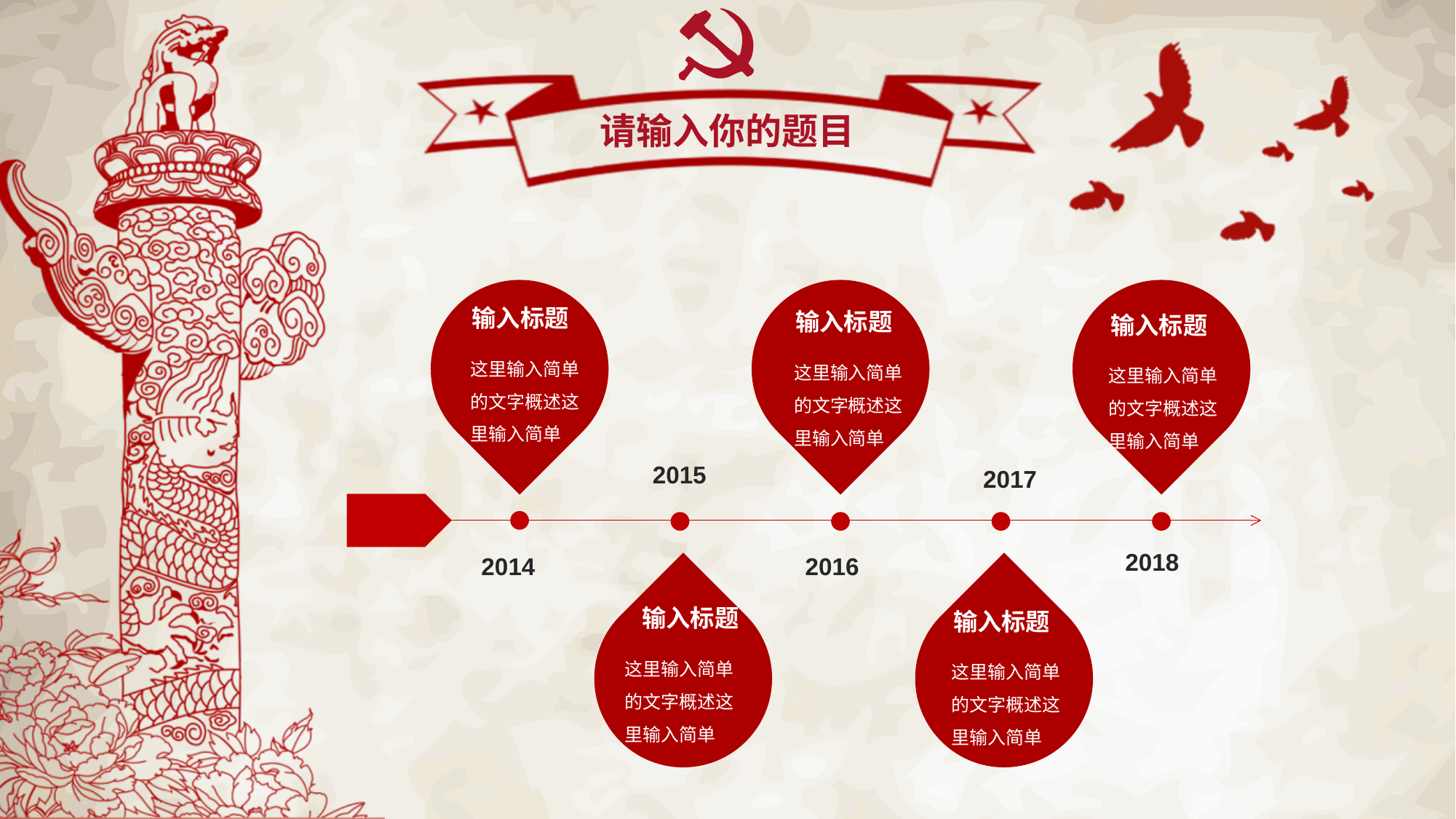

输入标题
这里输入简单的文字概述这里输入简单

输入标题
这里输入简单的文字概述这里输入简单

输入标题
这里输入简单的文字概述这里输入简单
2015
2017

2018
2014
2016

输入标题
这里输入简单的文字概述这里输入简单

输入标题
这里输入简单的文字概述这里输入简单